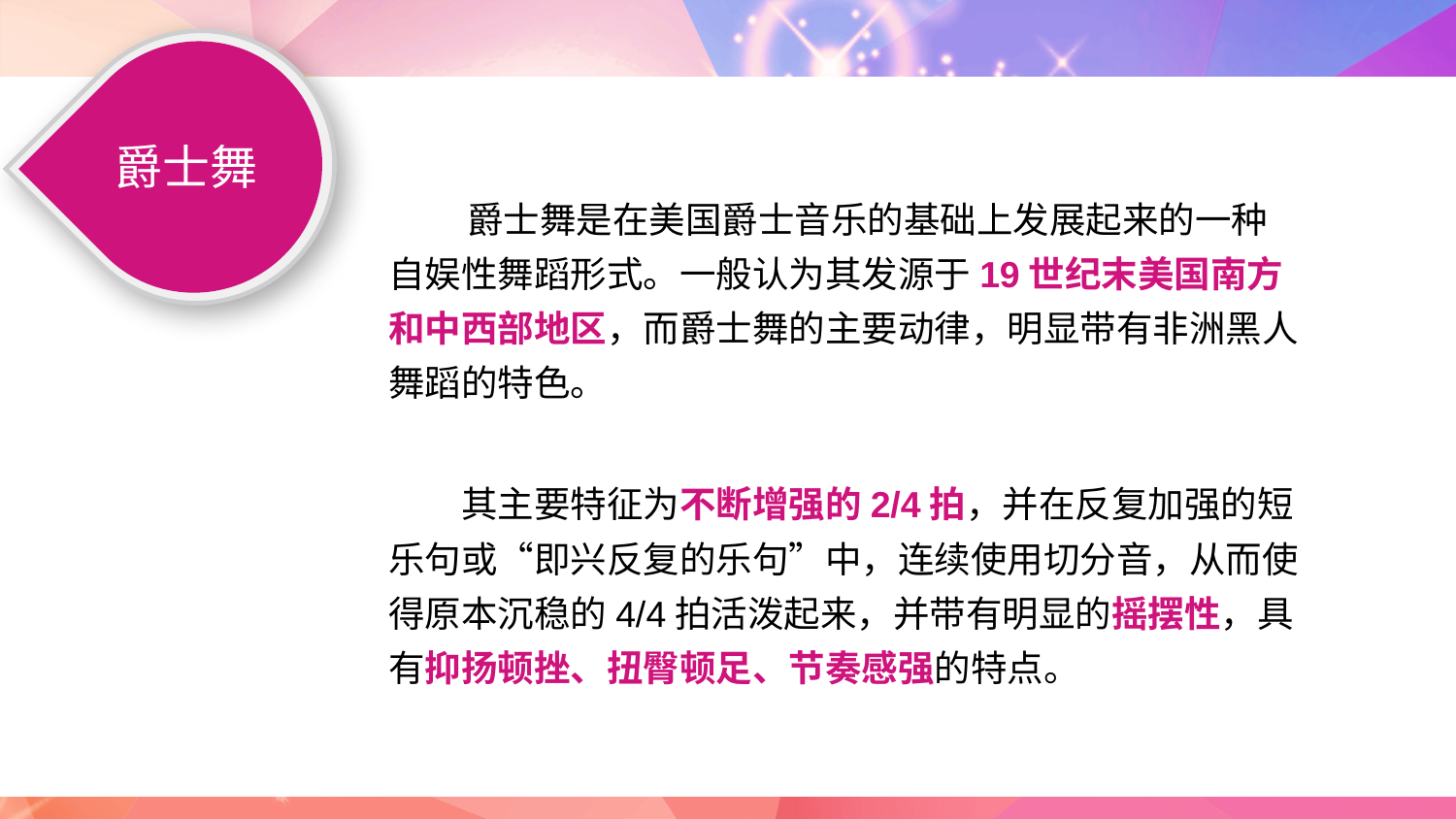

爵士舞
   爵士舞是在美国爵士音乐的基础上发展起来的一种自娱性舞蹈形式。一般认为其发源于19世纪末美国南方和中西部地区，而爵士舞的主要动律，明显带有非洲黑人舞蹈的特色。

  其主要特征为不断增强的2/4拍，并在反复加强的短乐句或“即兴反复的乐句”中，连续使用切分音，从而使得原本沉稳的4/4拍活泼起来，并带有明显的摇摆性，具有抑扬顿挫、扭臀顿足、节奏感强的特点。